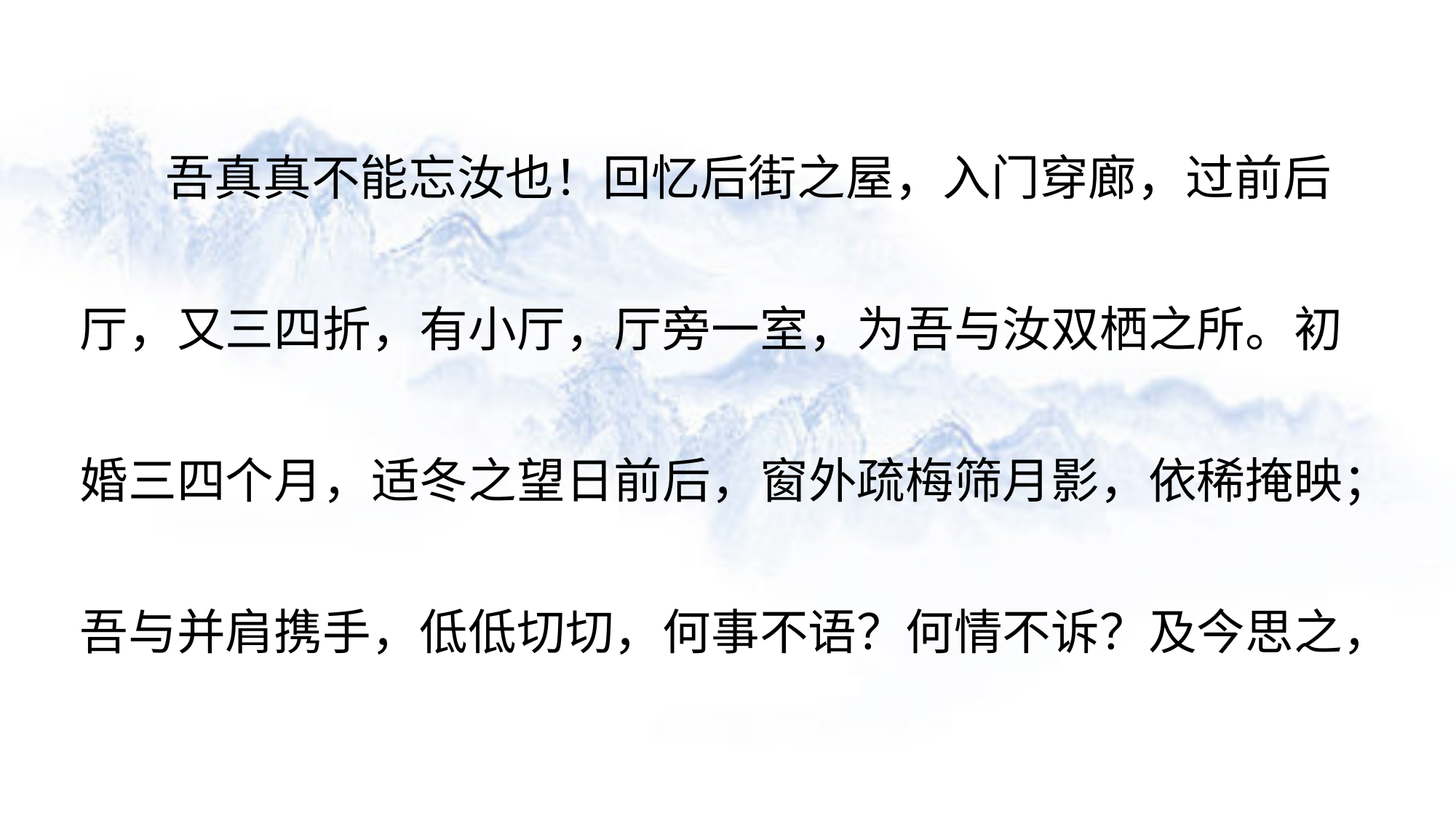

吾真真不能忘汝也！回忆后街之屋，入门穿廊，过前后

厅，又三四折，有小厅，厅旁一室，为吾与汝双栖之所。初

婚三四个月，适冬之望日前后，窗外疏梅筛月影，依稀掩映；

吾与并肩携手，低低切切，何事不语？何情不诉？及今思之，